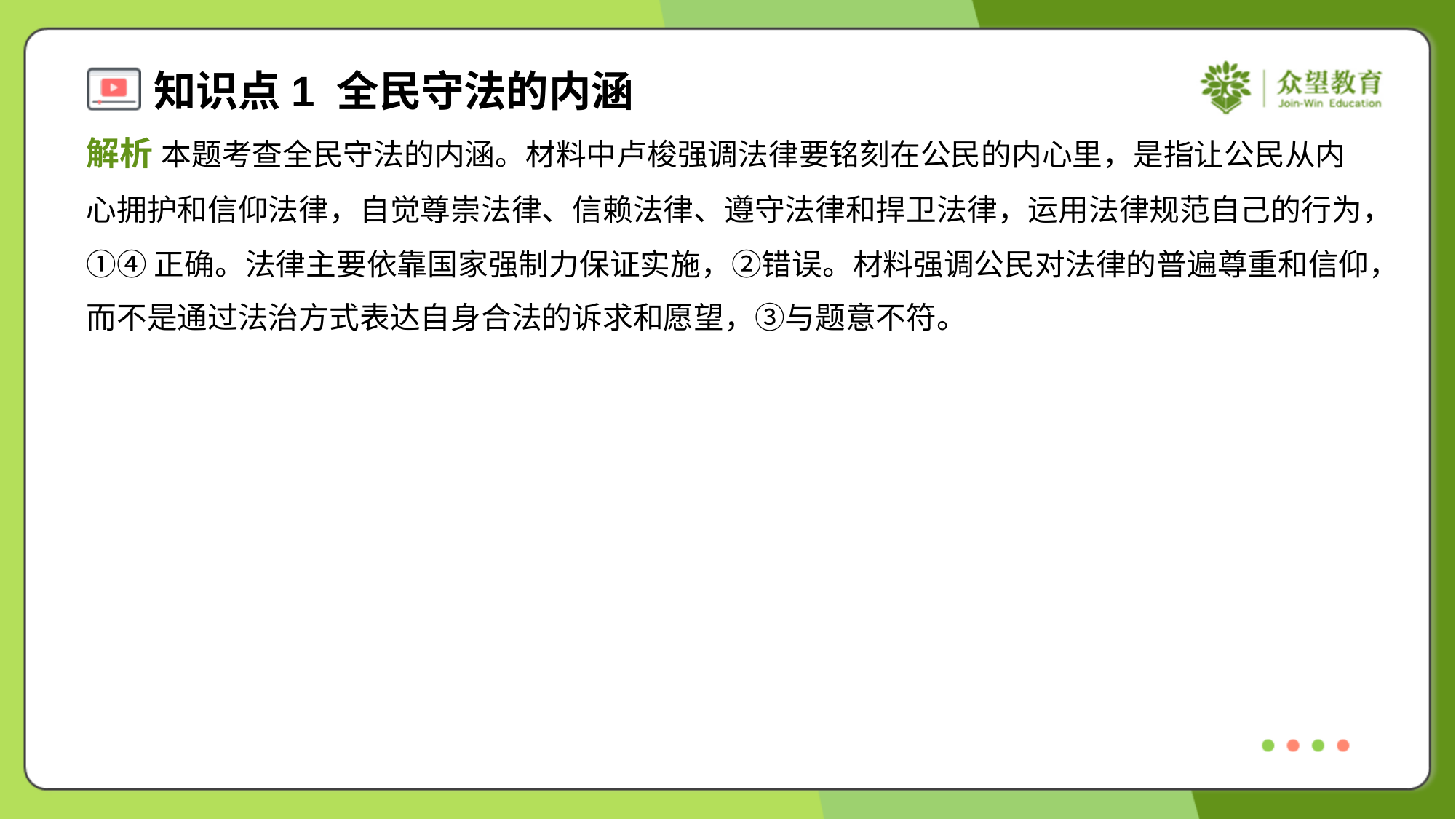

解析 本题考查全民守法的内涵。材料中卢梭强调法律要铭刻在公民的内心里，是指让公民从内
心拥护和信仰法律，自觉尊崇法律、信赖法律、遵守法律和捍卫法律，运用法律规范自己的行为，
①④正确。法律主要依靠国家强制力保证实施，②错误。材料强调公民对法律的普遍尊重和信仰，
而不是通过法治方式表达自身合法的诉求和愿望，③与题意不符。